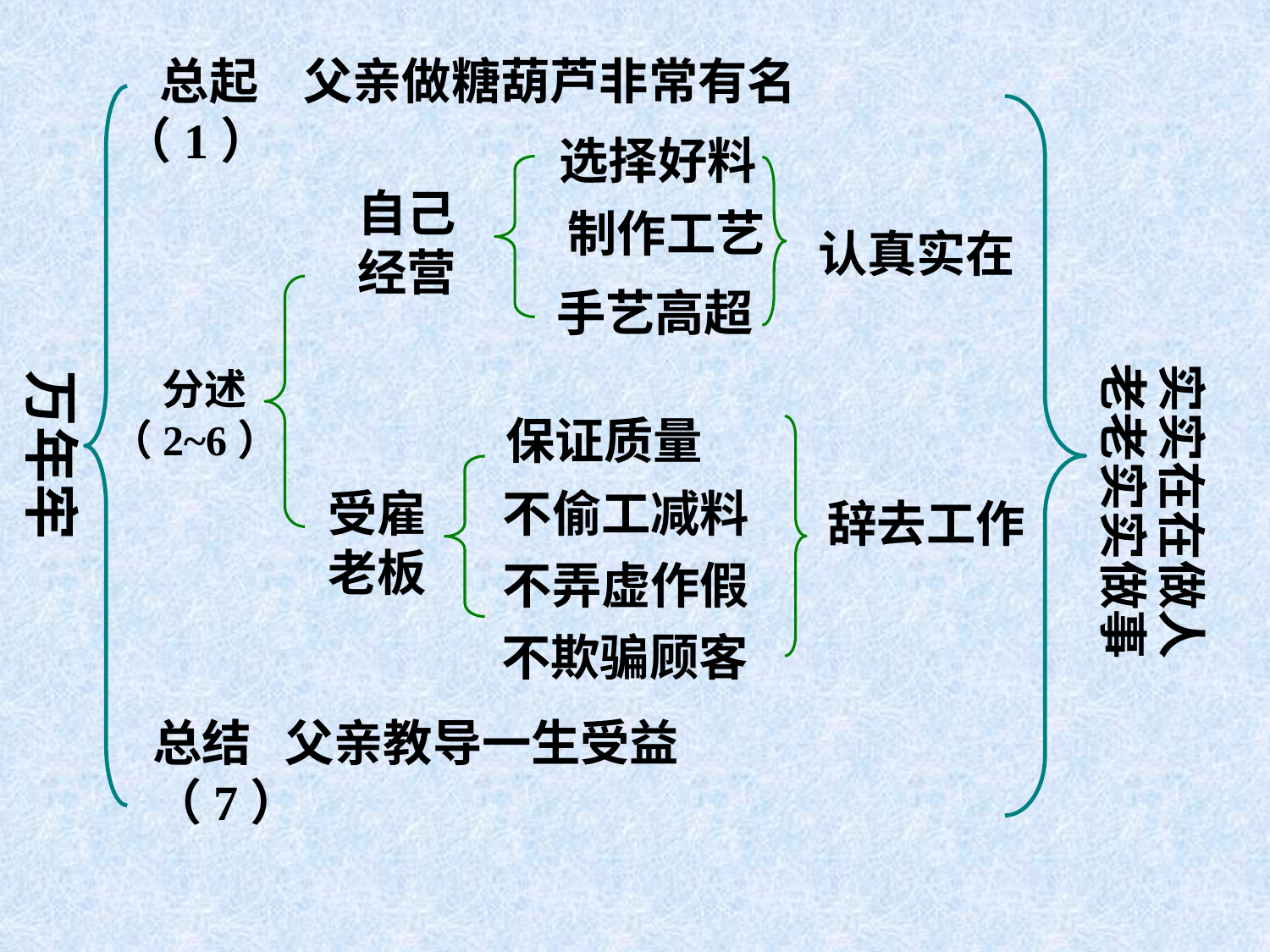

总起    父亲做糖葫芦非常有名
（1）

选择好料

自己
经营
制作工艺
认真实在

手艺高超

实实在在做人
老老实实做事

 分述
（2~6）
万年牢
保证质量

受雇
老板
不偷工减料
辞去工作
不弄虚作假
不欺骗顾客
总结   父亲教导一生受益
（7）